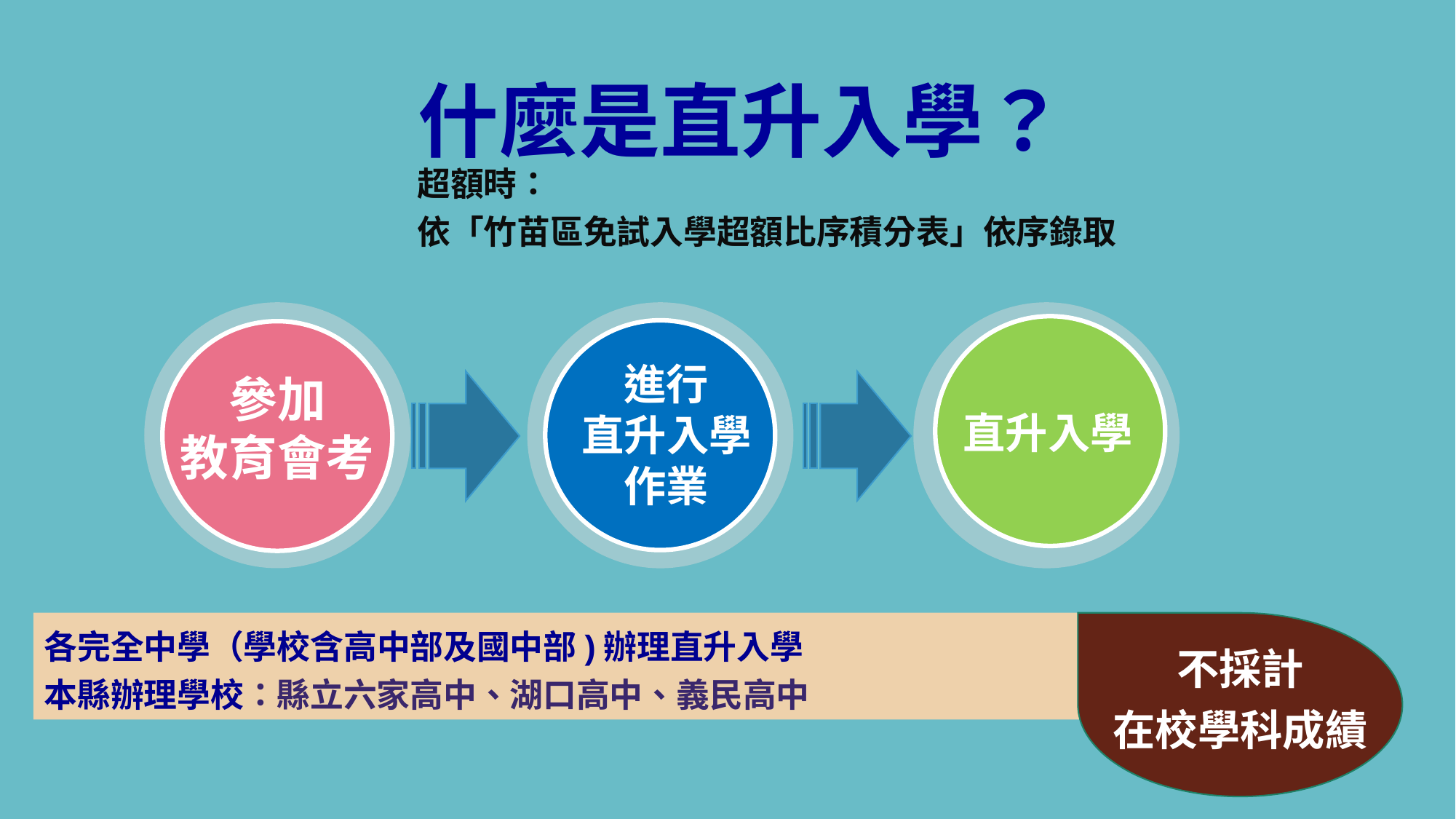

什麼是直升入學？
超額時：
依「竹苗區免試入學超額比序積分表」依序錄取

參加
教育會考

進行
直升入學
作業

直升入學

各完全中學（學校含高中部及國中部)辦理直升入學
本縣辦理學校：縣立六家高中、湖口高中、義民高中

不採計
在校學科成績